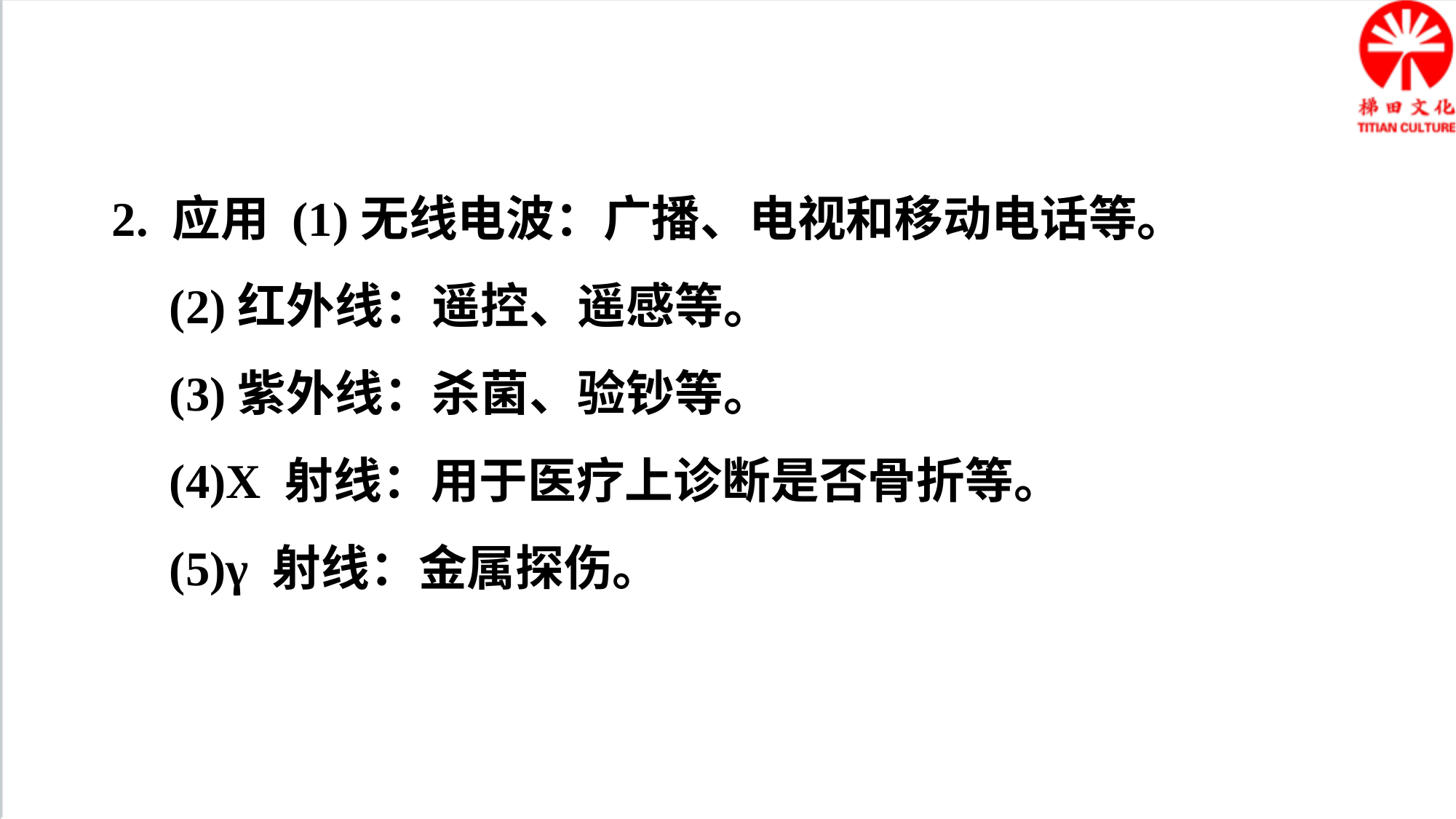

2. 应用 (1)无线电波：广播、电视和移动电话等。
(2)红外线：遥控、遥感等。
(3)紫外线：杀菌、验钞等。
(4)X 射线：用于医疗上诊断是否骨折等。
(5)γ 射线：金属探伤。